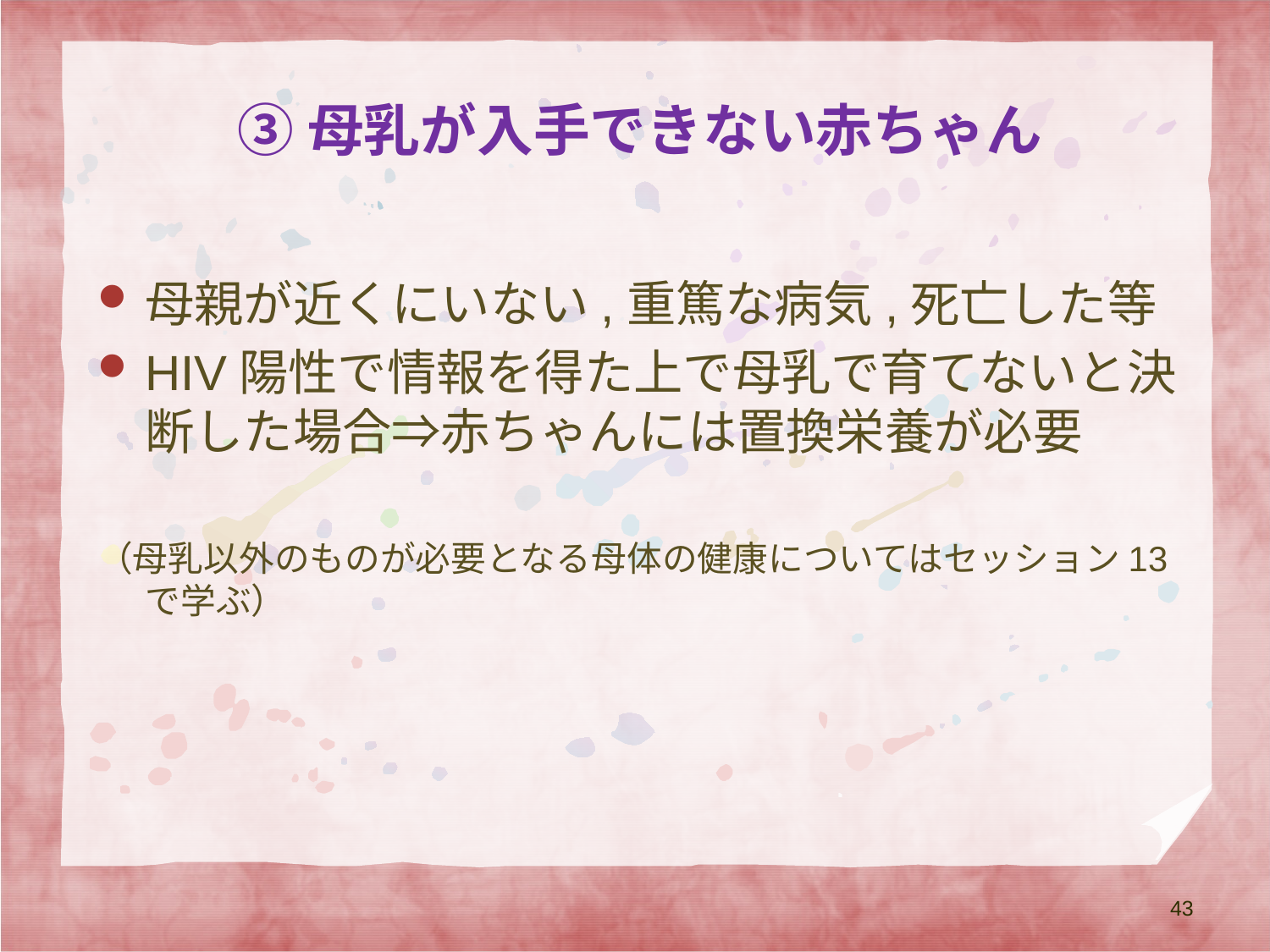

# ③母乳が入手できない赤ちゃん
母親が近くにいない,重篤な病気,死亡した等
HIV陽性で情報を得た上で母乳で育てないと決断した場合⇒赤ちゃんには置換栄養が必要

（母乳以外のものが必要となる母体の健康についてはセッション13で学ぶ）

43